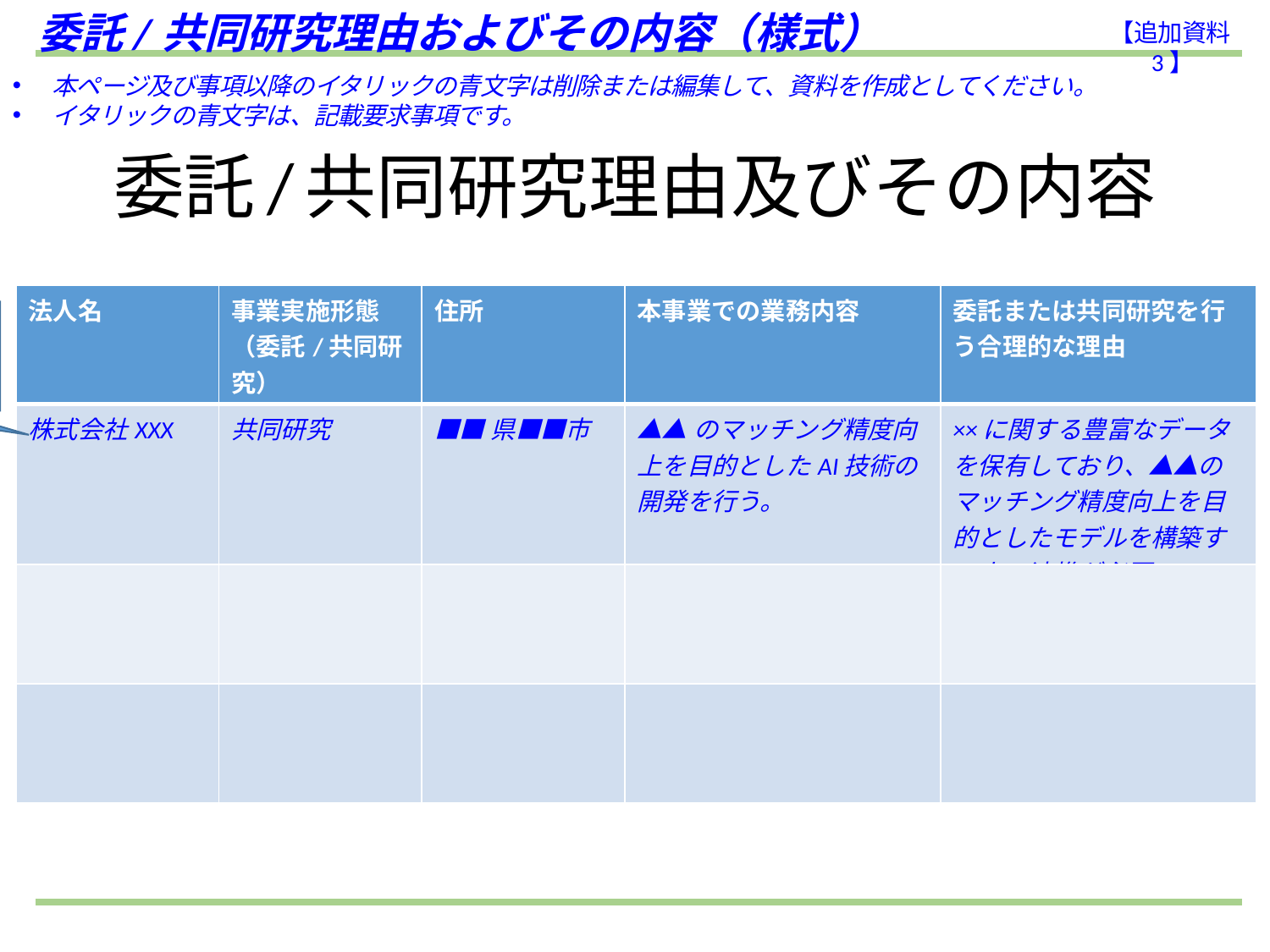

委託/共同研究理由およびその内容（様式）
【追加資料3】
本ページ及び事項以降のイタリックの青文字は削除または編集して、資料を作成としてください。
イタリックの青文字は、記載要求事項です。
委託/共同研究理由及びその内容
| 法人名 | 事業実施形態 （委託/共同研究） | 住所 | 本事業での業務内容 | 委託または共同研究を行う合理的な理由 |
| --- | --- | --- | --- | --- |
| 株式会社XXX | 共同研究 | ■■県■■市 | ▲▲のマッチング精度向上を目的としたAI技術の開発を行う。 | ××に関する豊富なデータを保有しており、▲▲のマッチング精度向上を目的としたモデルを構築する上で連携が必要。 |
|  |  |  |  |  |
|  |  |  |  |  |
法人格等正式名称で記載ください。